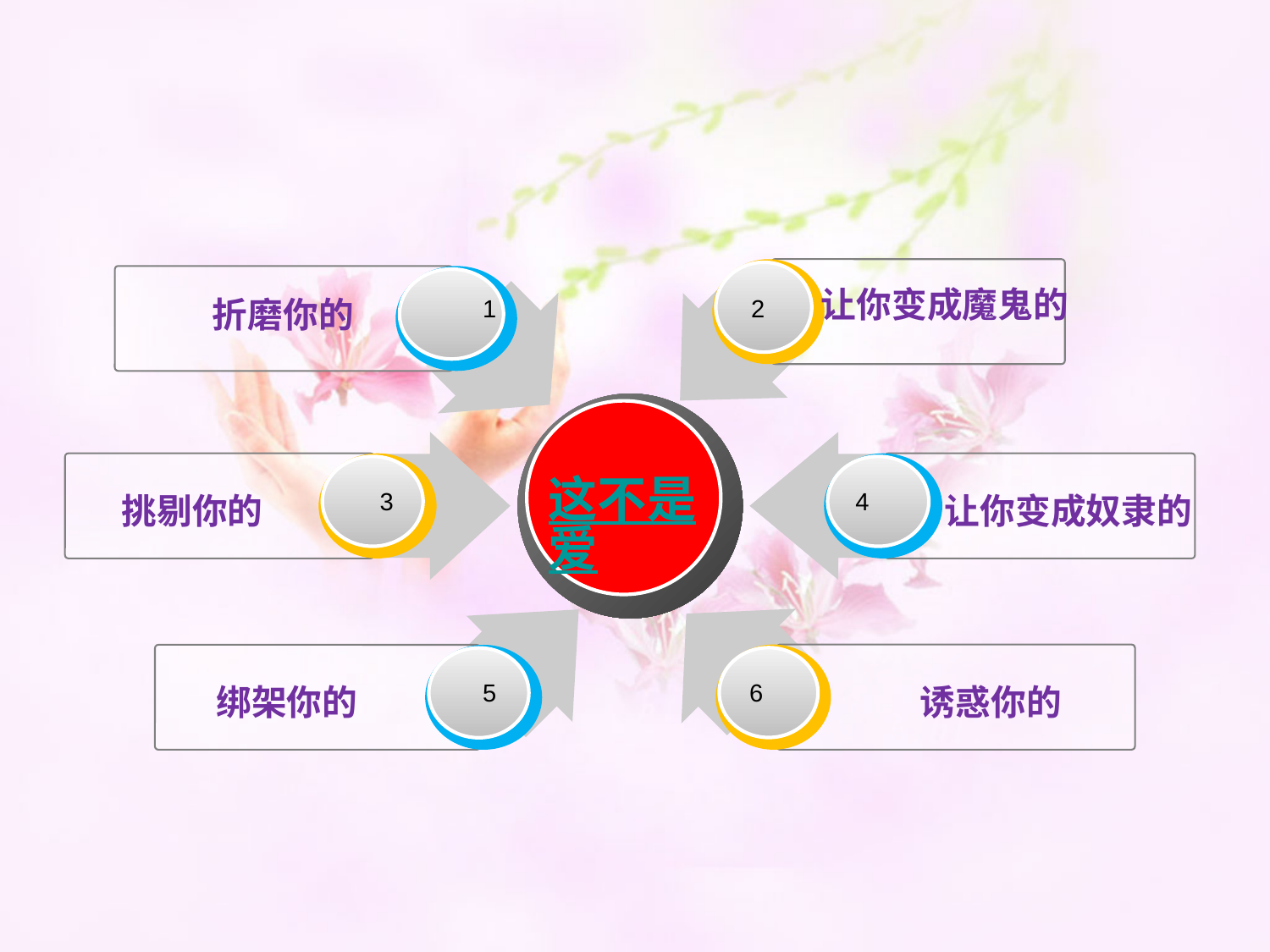

让你变成魔鬼的
折磨你的
1
2

这不是爱
3
4
挑剔你的
让你变成奴隶的

5
6
绑架你的
诱惑你的